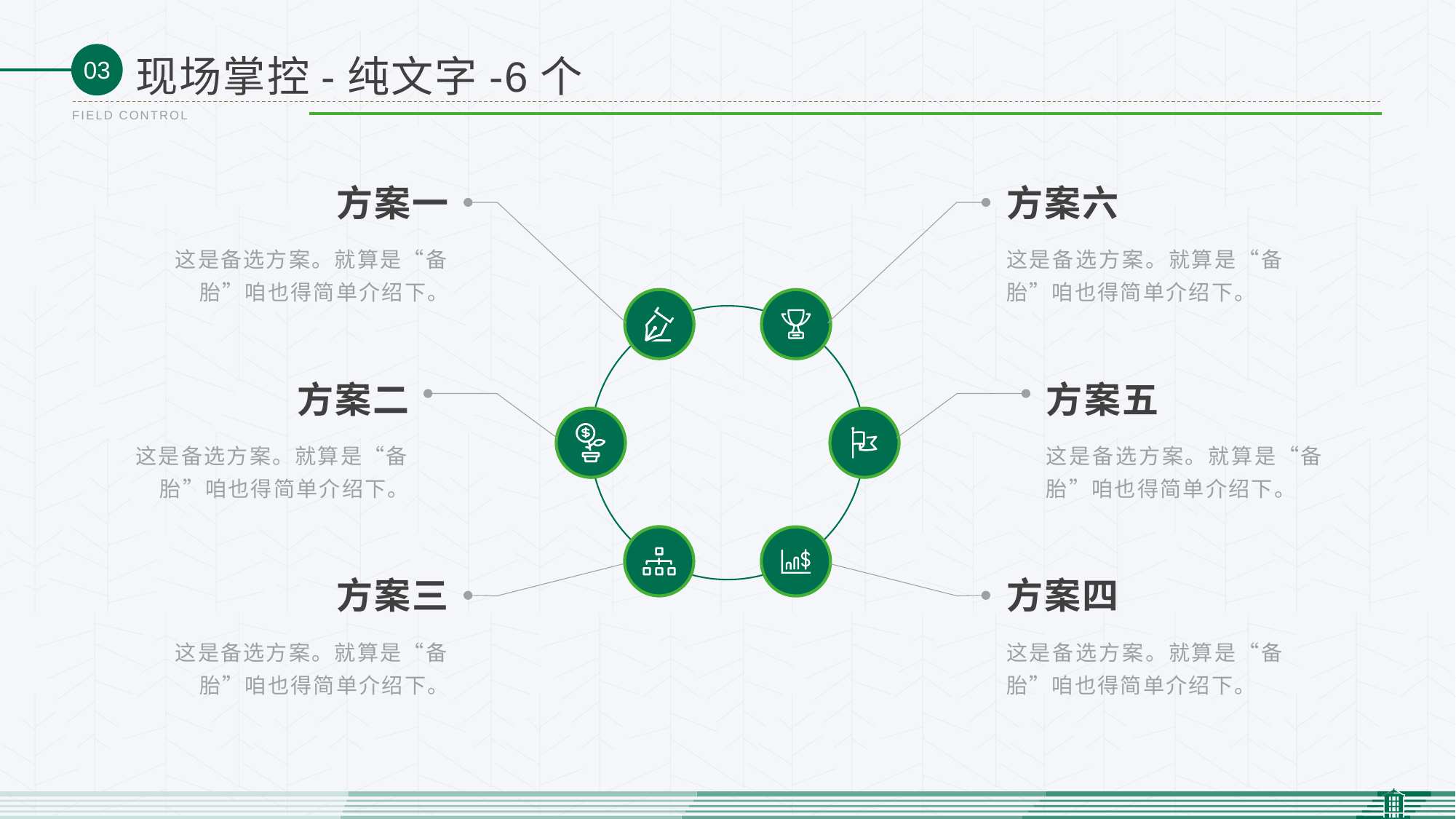

现场掌控-纯文字-6个
FIELD CONTROL
方案一
方案六

这是备选方案。就算是“备胎”咱也得简单介绍下。
这是备选方案。就算是“备胎”咱也得简单介绍下。

方案二
方案五

这是备选方案。就算是“备胎”咱也得简单介绍下。
这是备选方案。就算是“备胎”咱也得简单介绍下。

方案三
方案四
这是备选方案。就算是“备胎”咱也得简单介绍下。
这是备选方案。就算是“备胎”咱也得简单介绍下。